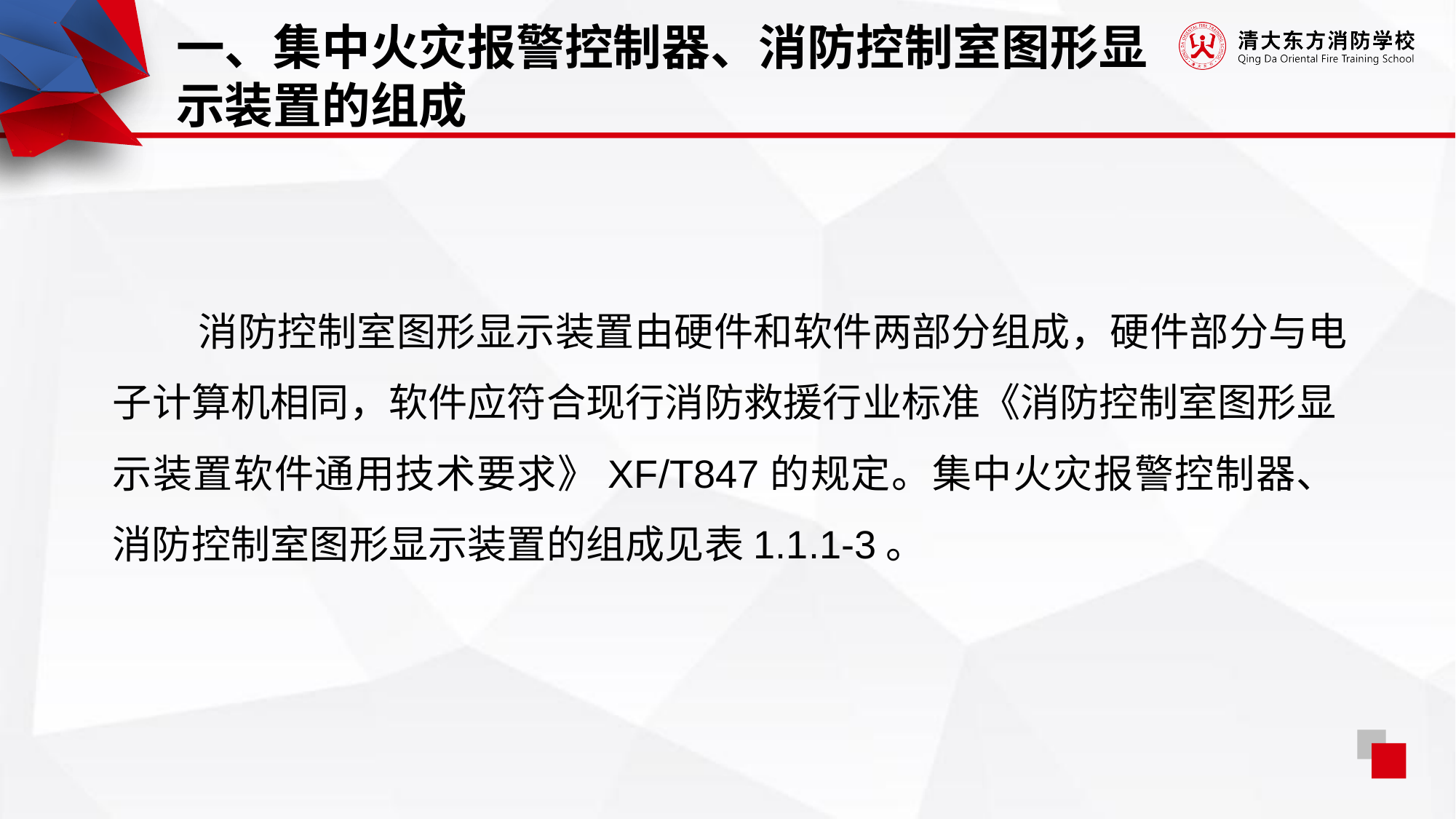

一、集中火灾报警控制器、消防控制室图形显
示装置的组成

消防控制室图形显示装置由硬件和软件两部分组成，硬件部分与电子计算机相同，软件应符合现行消防救援行业标准《消防控制室图形显示装置软件通用技术要求》XF/T847的规定。集中火灾报警控制器、消防控制室图形显示装置的组成见表1.1.1-3。